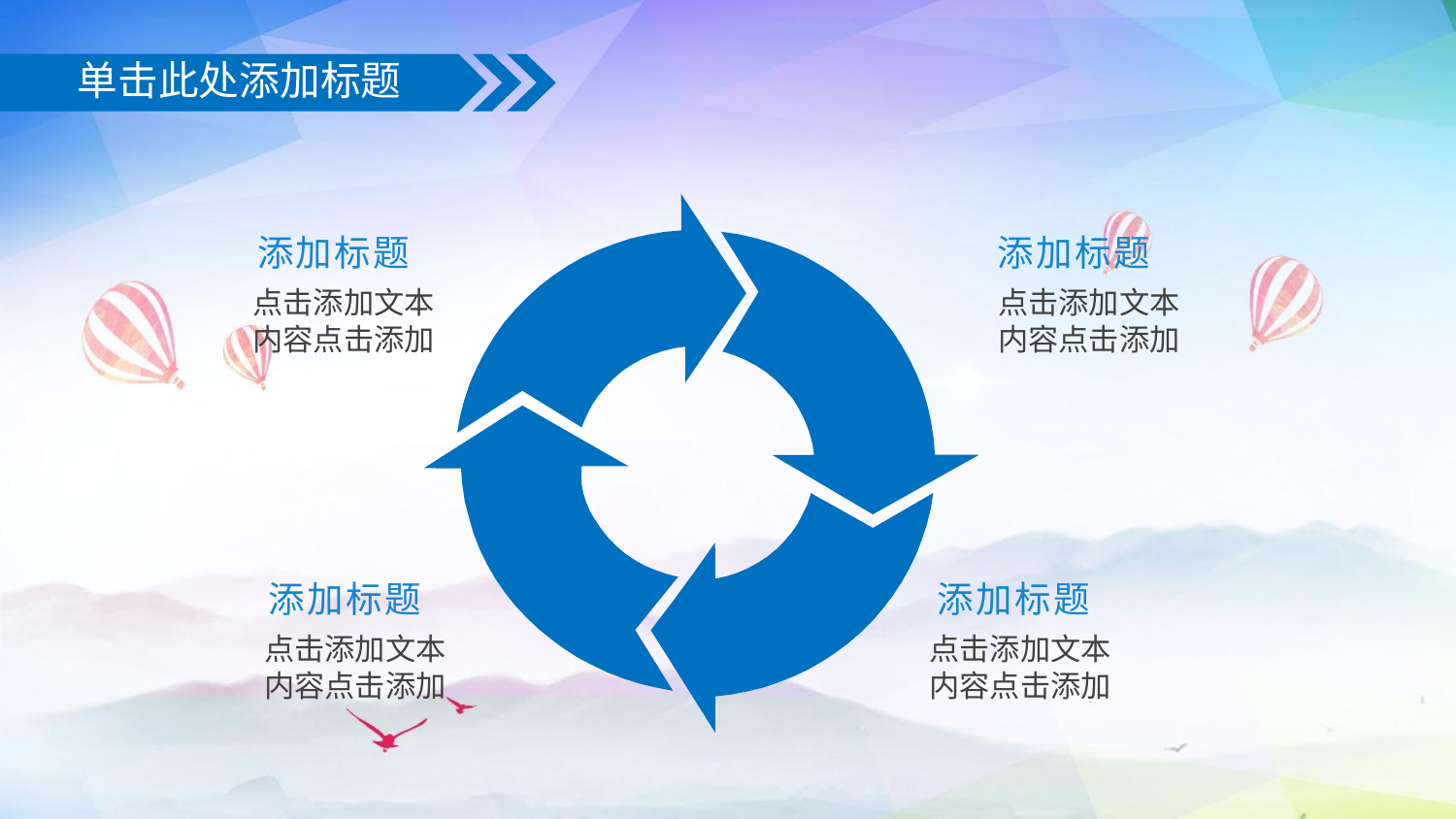

单击此处添加标题

添加标题
点击添加文本内容点击添加
添加标题
点击添加文本内容点击添加

添加标题
点击添加文本内容点击添加
添加标题
点击添加文本内容点击添加
延时符